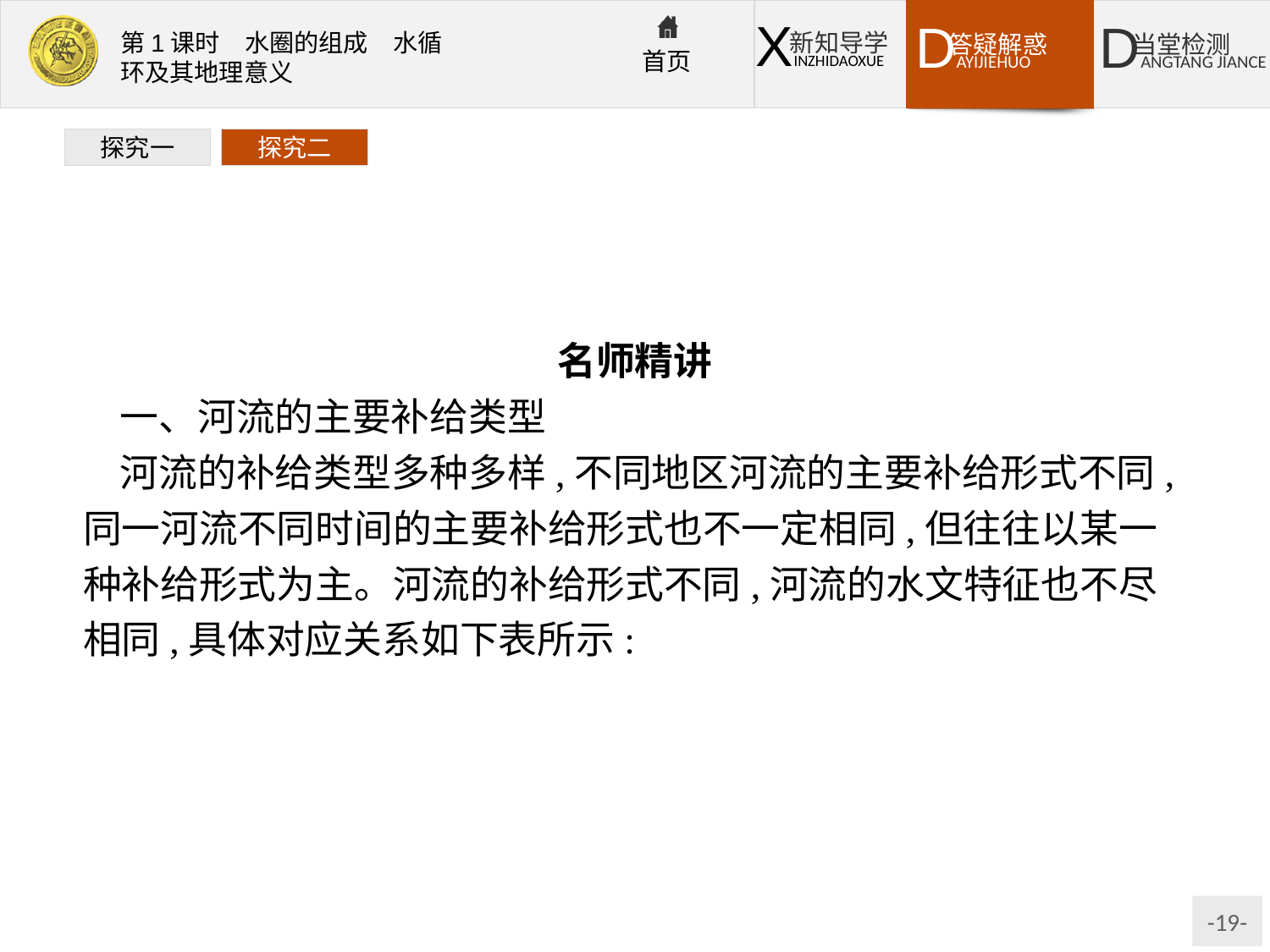

探究一
探究二
名师精讲
一、河流的主要补给类型
河流的补给类型多种多样,不同地区河流的主要补给形式不同,同一河流不同时间的主要补给形式也不一定相同,但往往以某一种补给形式为主。河流的补给形式不同,河流的水文特征也不尽相同,具体对应关系如下表所示: